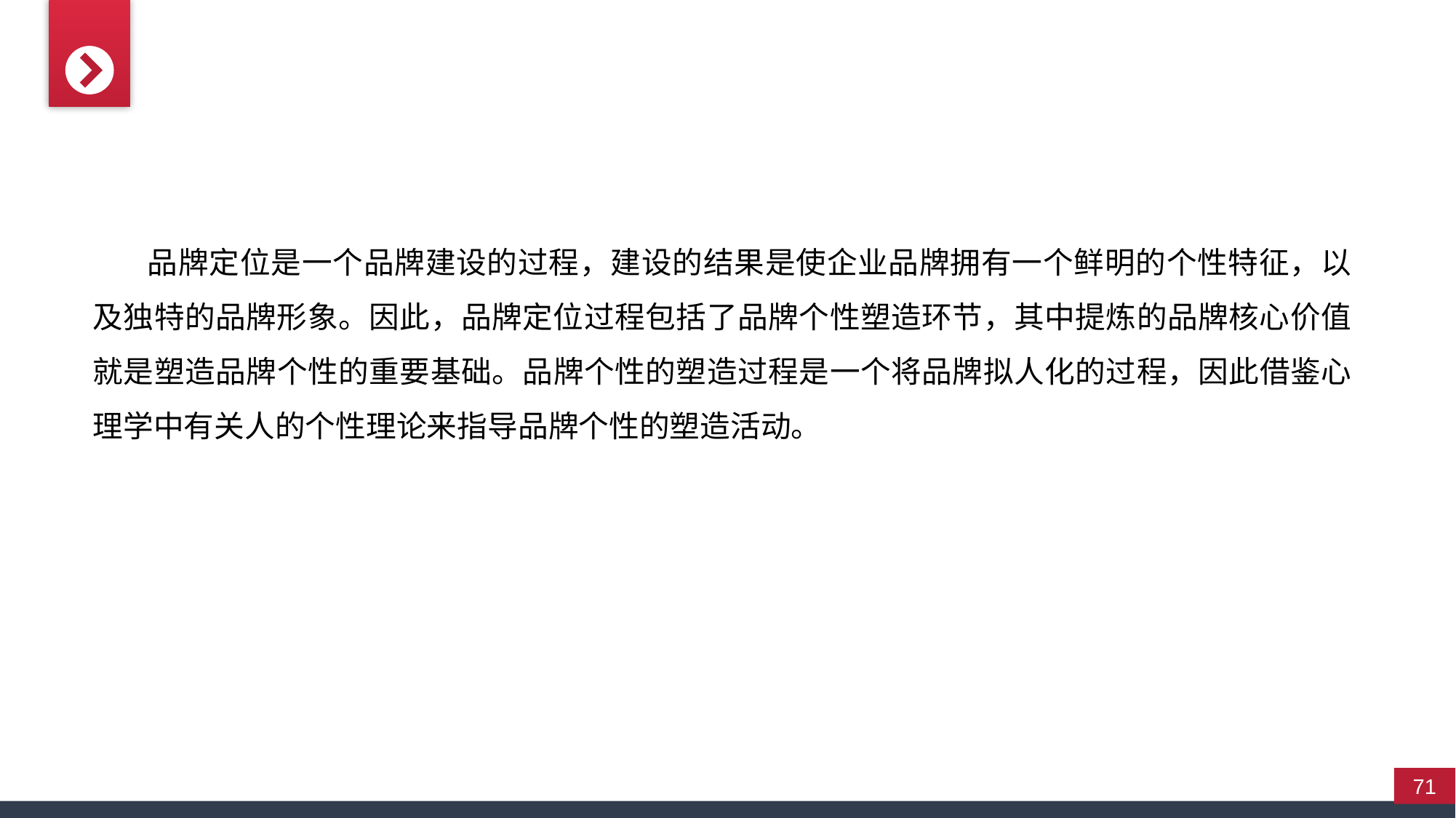

品牌定位是一个品牌建设的过程，建设的结果是使企业品牌拥有一个鲜明的个性特征，以及独特的品牌形象。因此，品牌定位过程包括了品牌个性塑造环节，其中提炼的品牌核心价值就是塑造品牌个性的重要基础。品牌个性的塑造过程是一个将品牌拟人化的过程，因此借鉴心理学中有关人的个性理论来指导品牌个性的塑造活动。